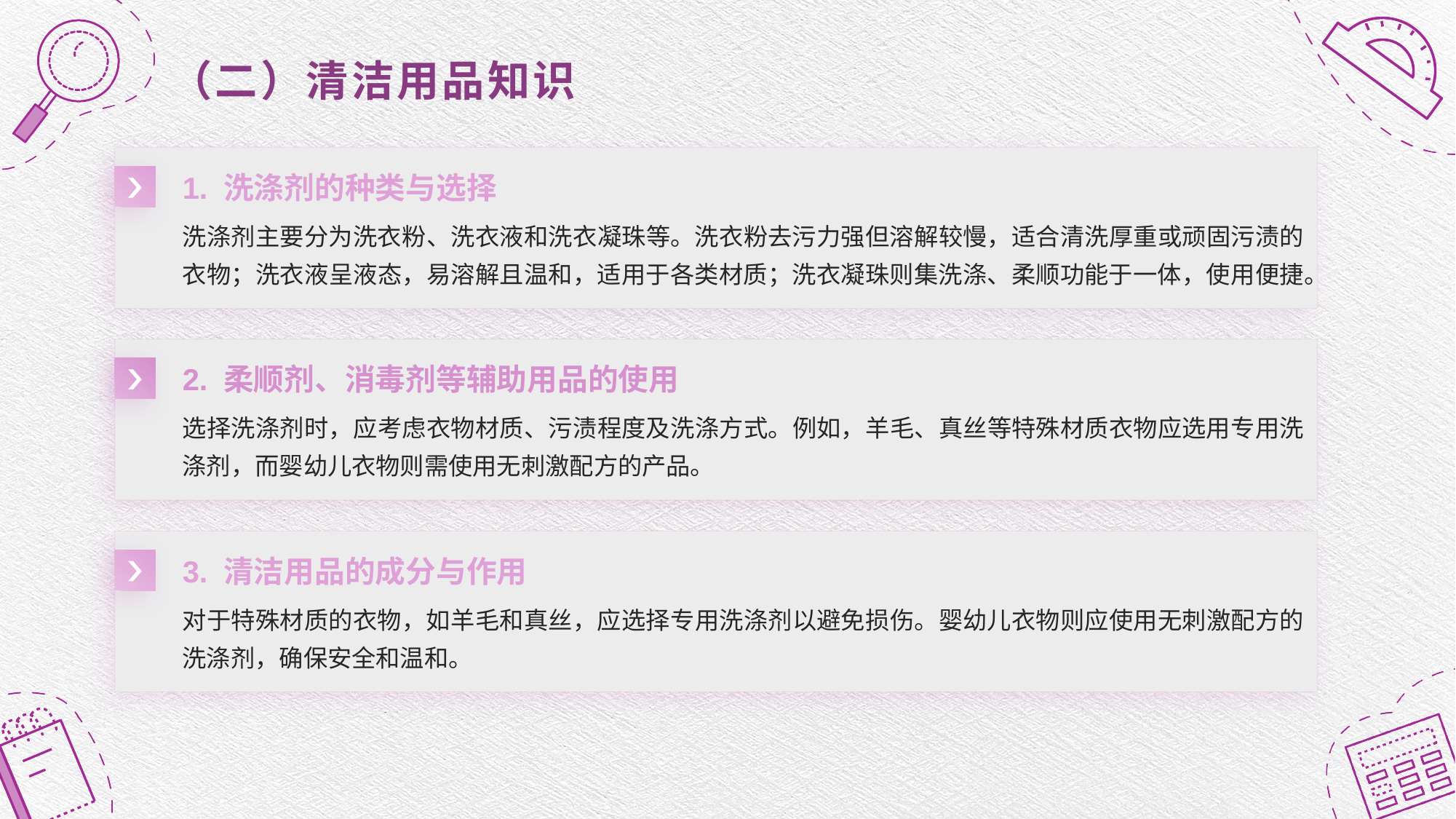

# （二）清洁用品知识

1. 洗涤剂的种类与选择

洗涤剂主要分为洗衣粉、洗衣液和洗衣凝珠等。洗衣粉去污力强但溶解较慢，适合清洗厚重或顽固污渍的衣物；洗衣液呈液态，易溶解且温和，适用于各类材质；洗衣凝珠则集洗涤、柔顺功能于一体，使用便捷。

2. 柔顺剂、消毒剂等辅助用品的使用

选择洗涤剂时，应考虑衣物材质、污渍程度及洗涤方式。例如，羊毛、真丝等特殊材质衣物应选用专用洗涤剂，而婴幼儿衣物则需使用无刺激配方的产品。

3. 清洁用品的成分与作用

对于特殊材质的衣物，如羊毛和真丝，应选择专用洗涤剂以避免损伤。婴幼儿衣物则应使用无刺激配方的洗涤剂，确保安全和温和。